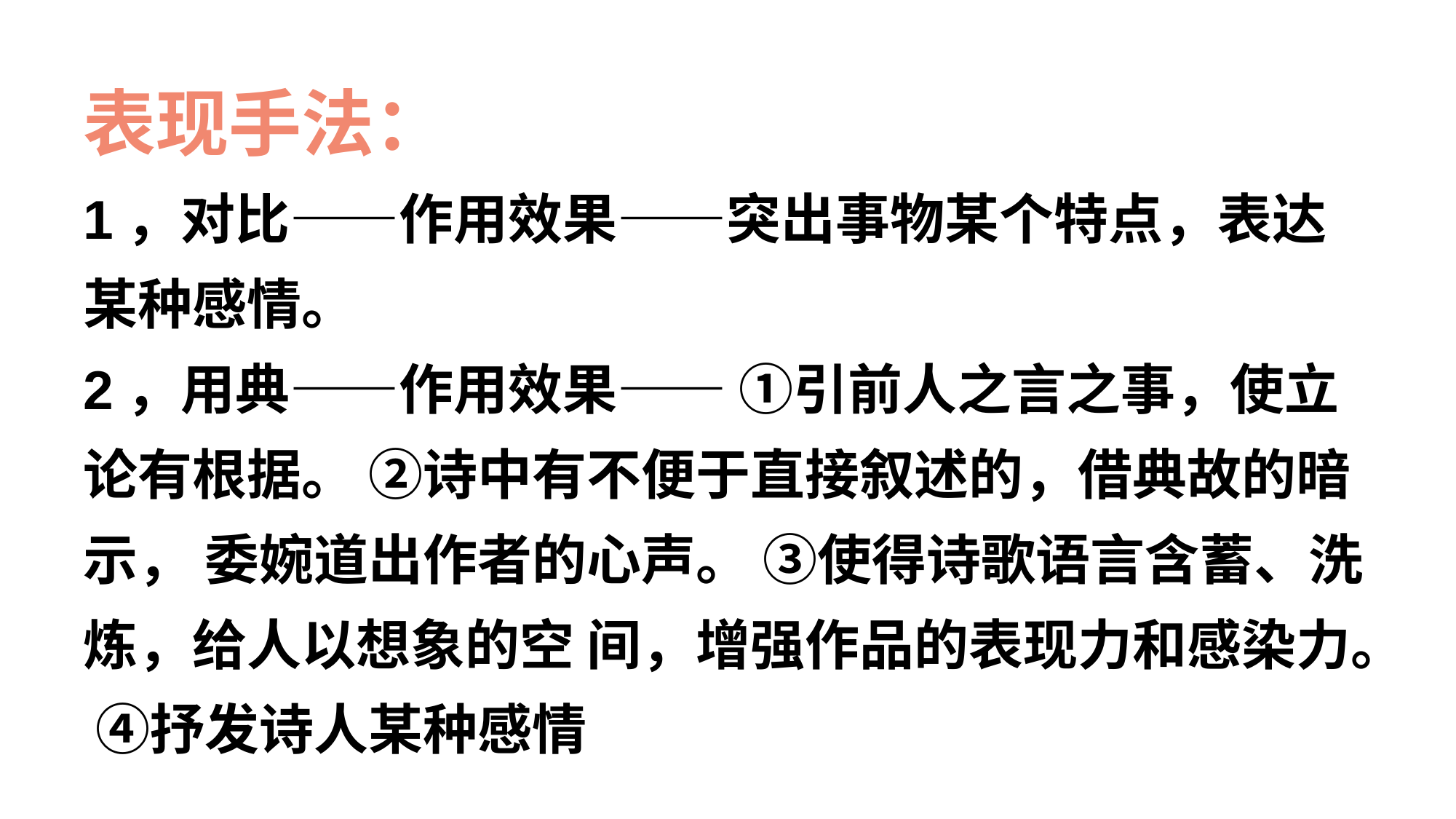

表现手法：
1，对比——作用效果——突出事物某个特点，表达某种感情。
2，用典——作用效果—— ①引前人之言之事，使立论有根据。 ②诗中有不便于直接叙述的，借典故的暗示， 委婉道出作者的心声。 ③使得诗歌语言含蓄、洗炼，给人以想象的空 间，增强作品的表现力和感染力。 ④抒发诗人某种感情